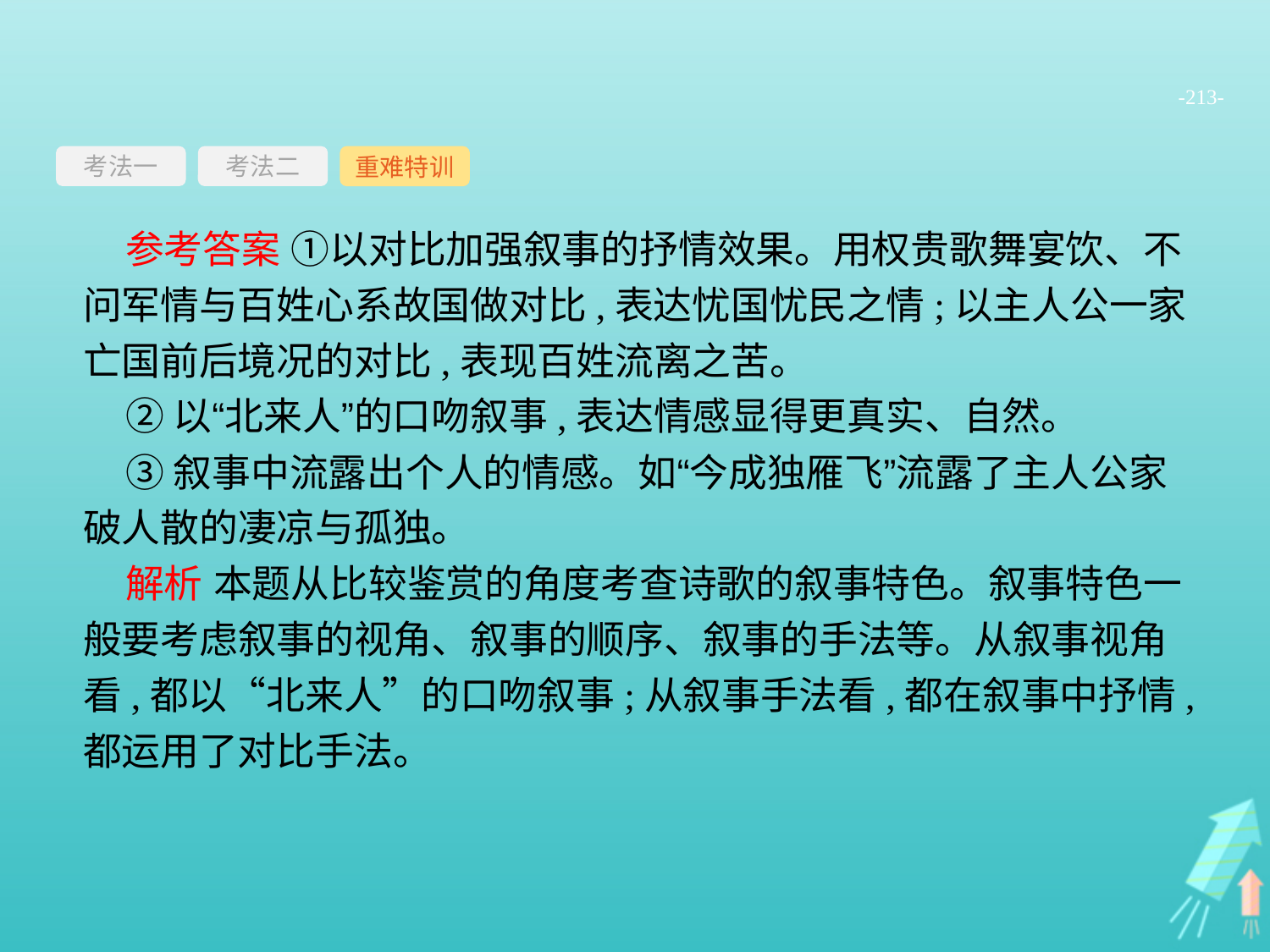

-213-
考法一
重难特训
考法二
参考答案 ①以对比加强叙事的抒情效果。用权贵歌舞宴饮、不问军情与百姓心系故国做对比,表达忧国忧民之情;以主人公一家亡国前后境况的对比,表现百姓流离之苦。
②以“北来人”的口吻叙事,表达情感显得更真实、自然。
③叙事中流露出个人的情感。如“今成独雁飞”流露了主人公家破人散的凄凉与孤独。
解析 本题从比较鉴赏的角度考查诗歌的叙事特色。叙事特色一般要考虑叙事的视角、叙事的顺序、叙事的手法等。从叙事视角看,都以“北来人”的口吻叙事;从叙事手法看,都在叙事中抒情,都运用了对比手法。